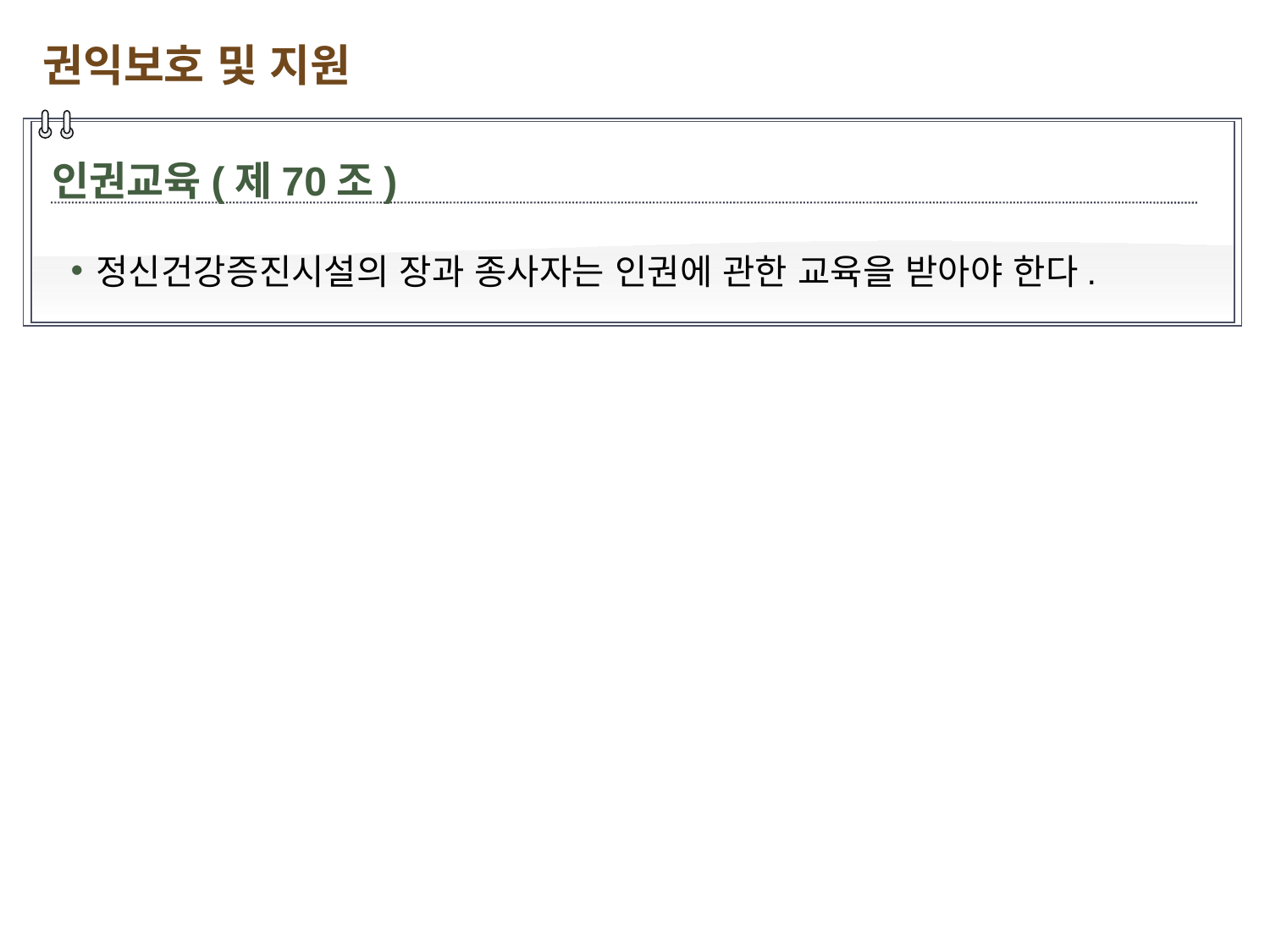

권익보호 및 지원

인권교육(제70조)

정신건강증진시설의 장과 종사자는 인권에 관한 교육을 받아야 한다.